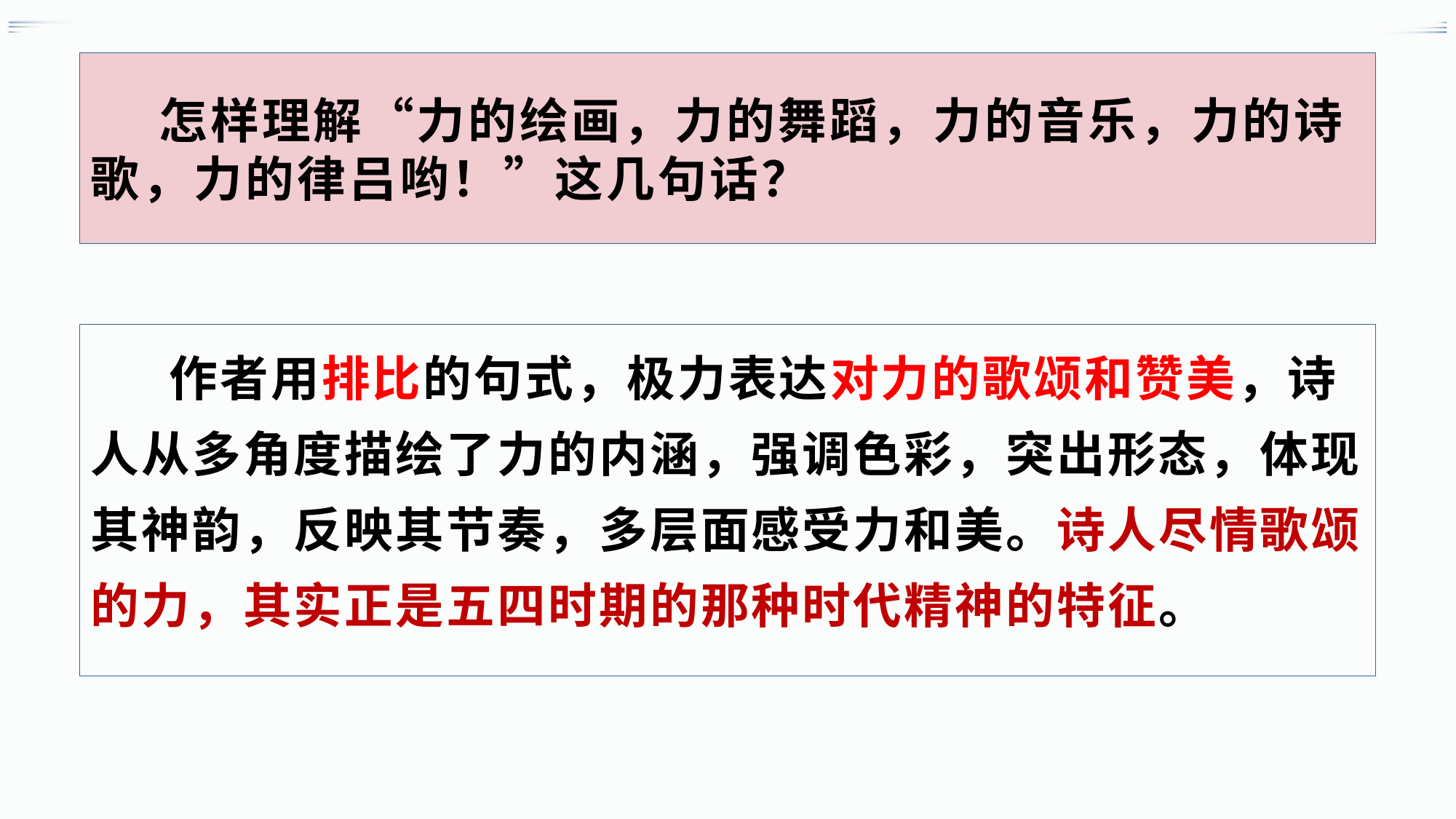

# 怎样理解“力的绘画，力的舞蹈，力的音乐，力的诗歌，力的律吕哟！”这几句话？
     作者用排比的句式，极力表达对力的歌颂和赞美，诗人从多角度描绘了力的内涵，强调色彩，突出形态，体现其神韵，反映其节奏，多层面感受力和美。诗人尽情歌颂的力，其实正是五四时期的那种时代精神的特征。